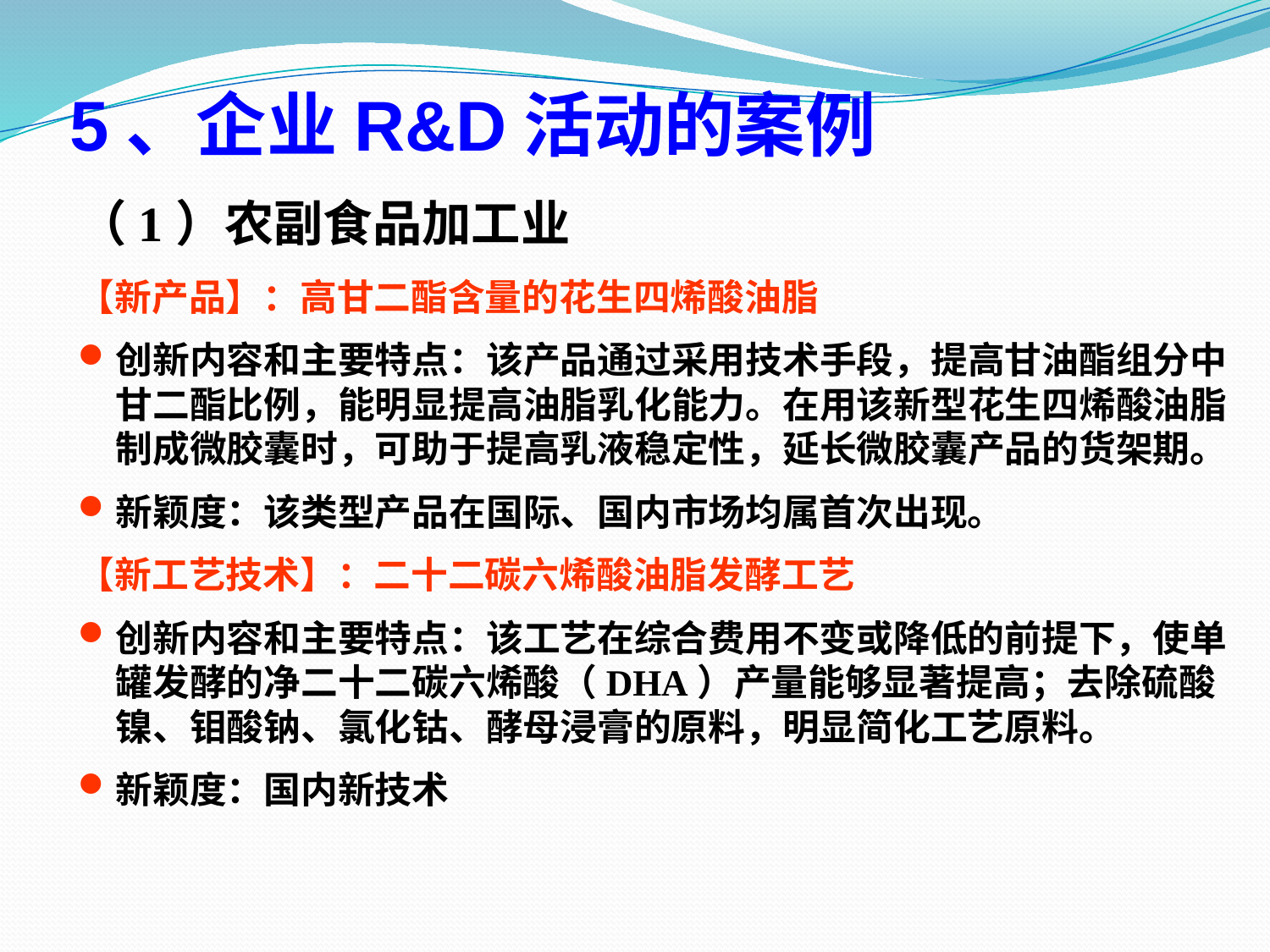

# 5、企业R&D活动的案例
（1）农副食品加工业
【新产品】：高甘二酯含量的花生四烯酸油脂
创新内容和主要特点：该产品通过采用技术手段，提高甘油酯组分中甘二酯比例，能明显提高油脂乳化能力。在用该新型花生四烯酸油脂制成微胶囊时，可助于提高乳液稳定性，延长微胶囊产品的货架期。
新颖度：该类型产品在国际、国内市场均属首次出现。
【新工艺技术】：二十二碳六烯酸油脂发酵工艺
创新内容和主要特点：该工艺在综合费用不变或降低的前提下，使单罐发酵的净二十二碳六烯酸（DHA）产量能够显著提高；去除硫酸镍、钼酸钠、氯化钴、酵母浸膏的原料，明显简化工艺原料。
新颖度：国内新技术